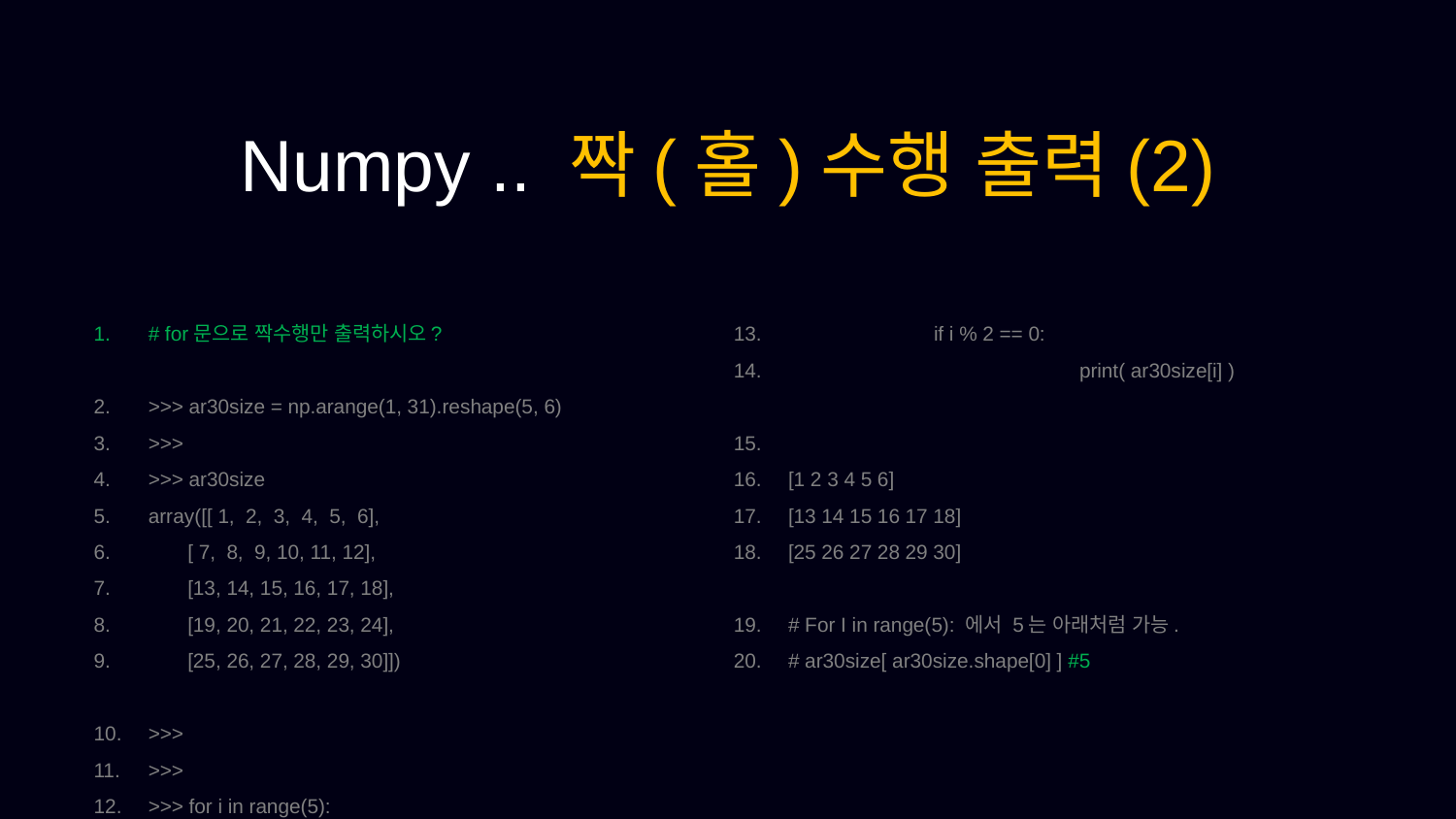

Numpy .. 짝(홀)수행 출력(2)
# for문으로 짝수행만 출력하시오?

>>> ar30size = np.arange(1, 31).reshape(5, 6)
>>>
>>> ar30size
array([[ 1,  2,  3,  4,  5,  6],
       [ 7,  8,  9, 10, 11, 12],
       [13, 14, 15, 16, 17, 18],
       [19, 20, 21, 22, 23, 24],
       [25, 26, 27, 28, 29, 30]])

>>>
>>>
>>> for i in range(5):
	if i % 2 == 0:
		print( ar30size[i] )

[1 2 3 4 5 6]
[13 14 15 16 17 18]
[25 26 27 28 29 30]

# For I in range(5): 에서 5는 아래처럼 가능.
# ar30size[ ar30size.shape[0] ] #5